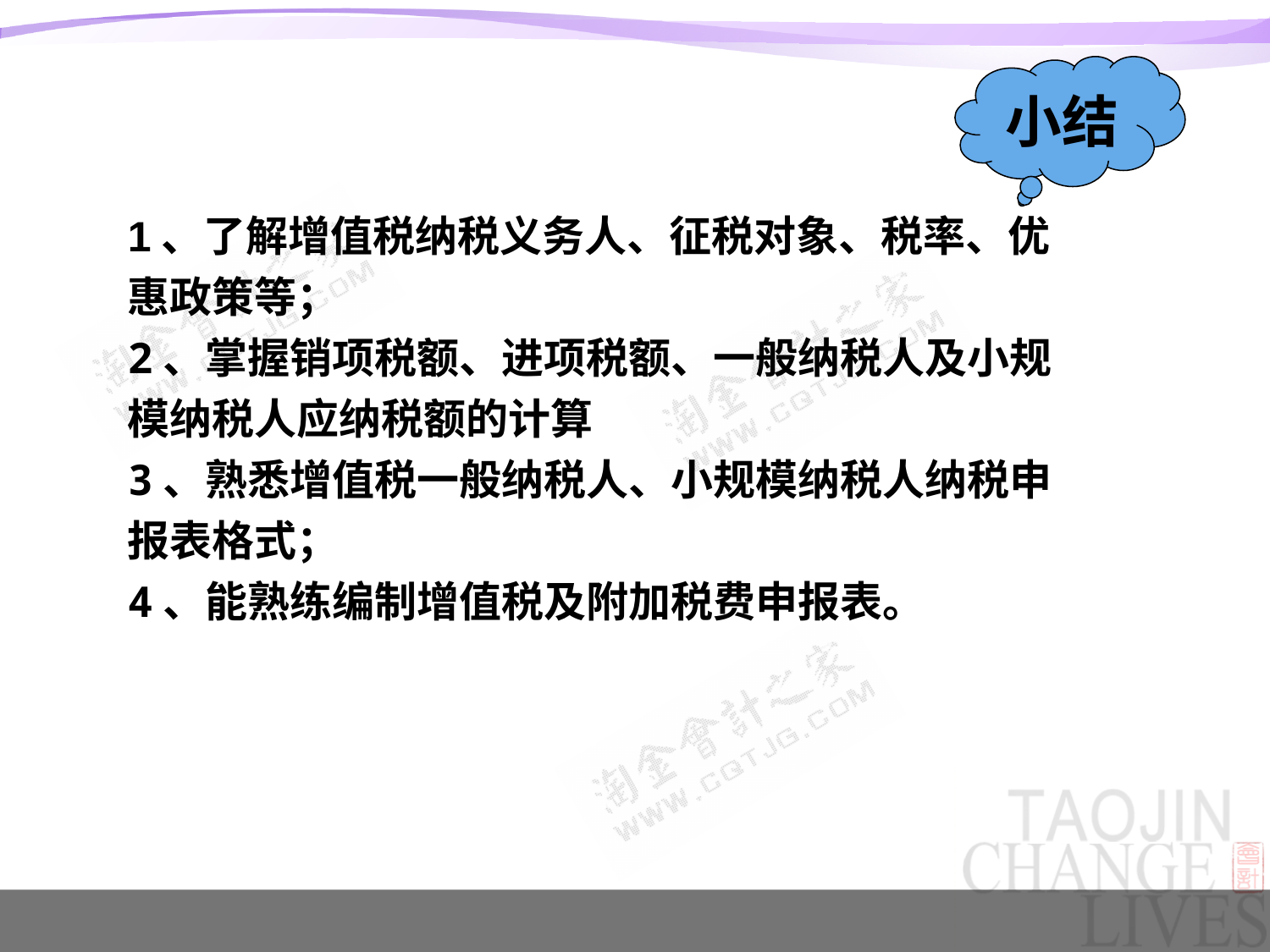

小结

1、了解增值税纳税义务人、征税对象、税率、优惠政策等；
2、掌握销项税额、进项税额、一般纳税人及小规模纳税人应纳税额的计算
3、熟悉增值税一般纳税人、小规模纳税人纳税申报表格式；
4、能熟练编制增值税及附加税费申报表。